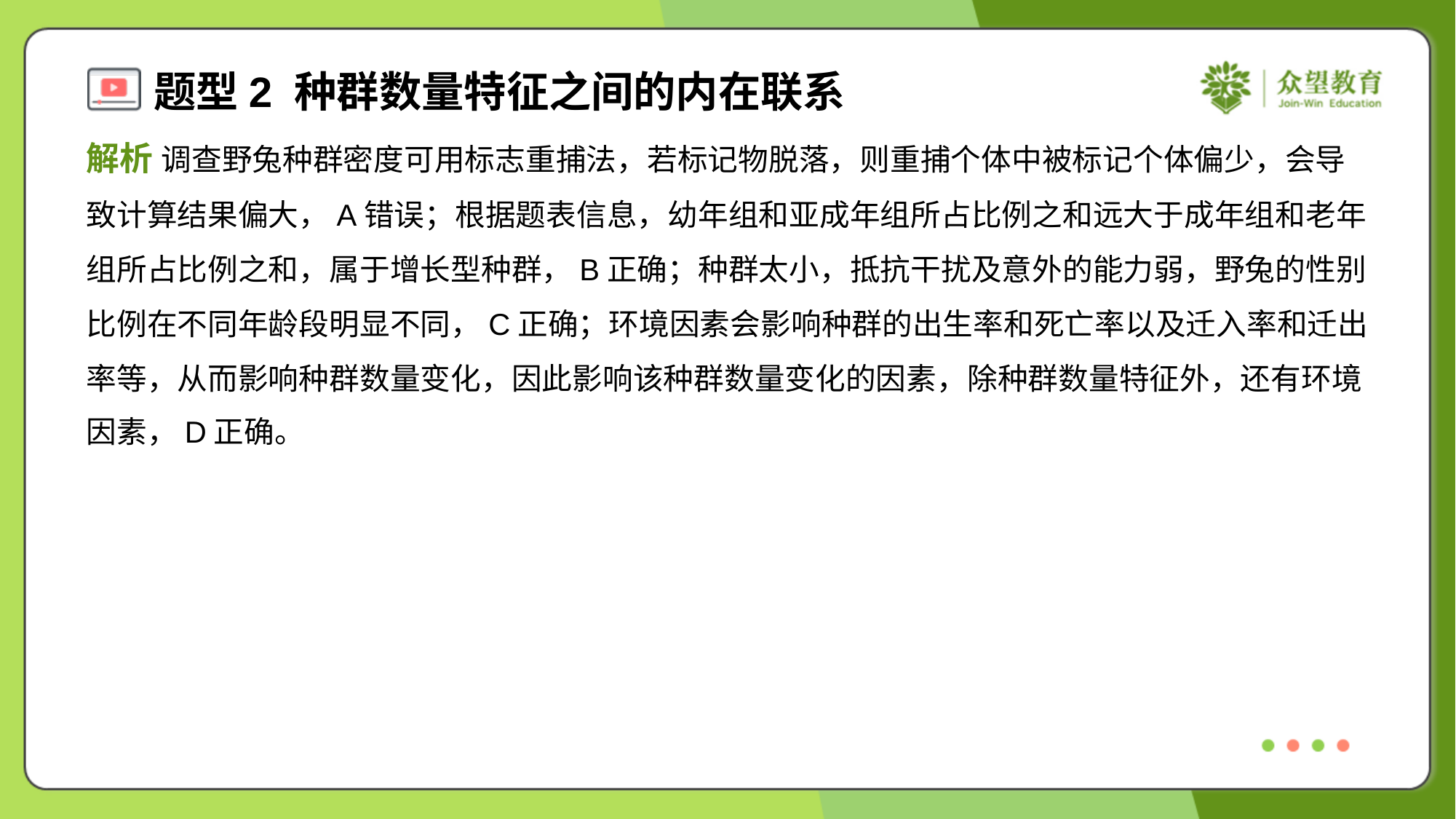

解析 调查野兔种群密度可用标志重捕法，若标记物脱落，则重捕个体中被标记个体偏少，会导
致计算结果偏大，A错误；根据题表信息，幼年组和亚成年组所占比例之和远大于成年组和老年
组所占比例之和，属于增长型种群，B正确；种群太小，抵抗干扰及意外的能力弱，野兔的性别
比例在不同年龄段明显不同，C正确；环境因素会影响种群的出生率和死亡率以及迁入率和迁出
率等，从而影响种群数量变化，因此影响该种群数量变化的因素，除种群数量特征外，还有环境
因素，D正确。